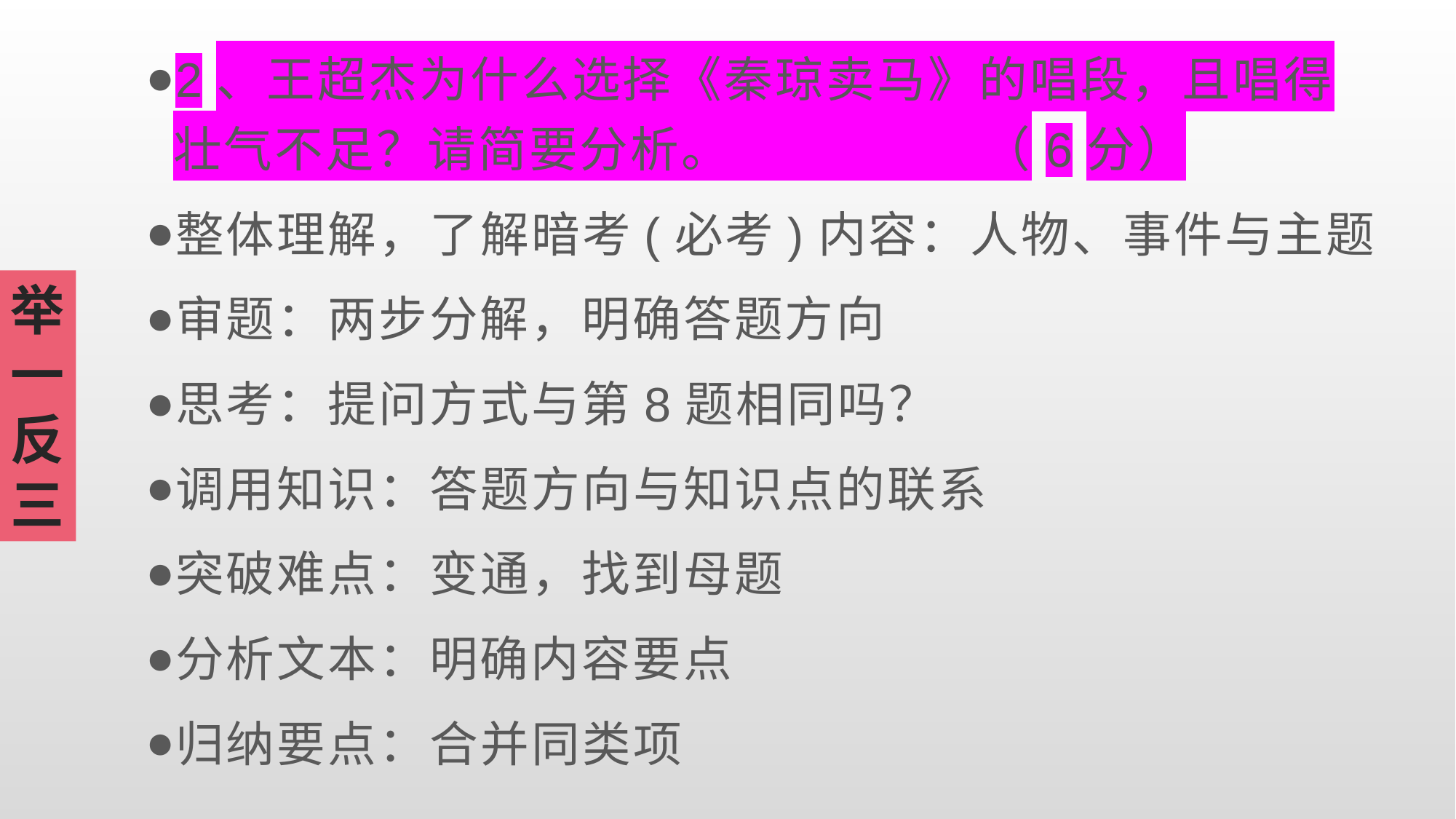

2、王超杰为什么选择《秦琼卖马》的唱段，且唱得壮气不足？请简要分析。                   （6分）
整体理解，了解暗考(必考)内容：人物、事件与主题
审题：两步分解，明确答题方向
思考：提问方式与第8题相同吗？
调用知识：答题方向与知识点的联系
突破难点：变通，找到母题
分析文本：明确内容要点
归纳要点：合并同类项
举一反三